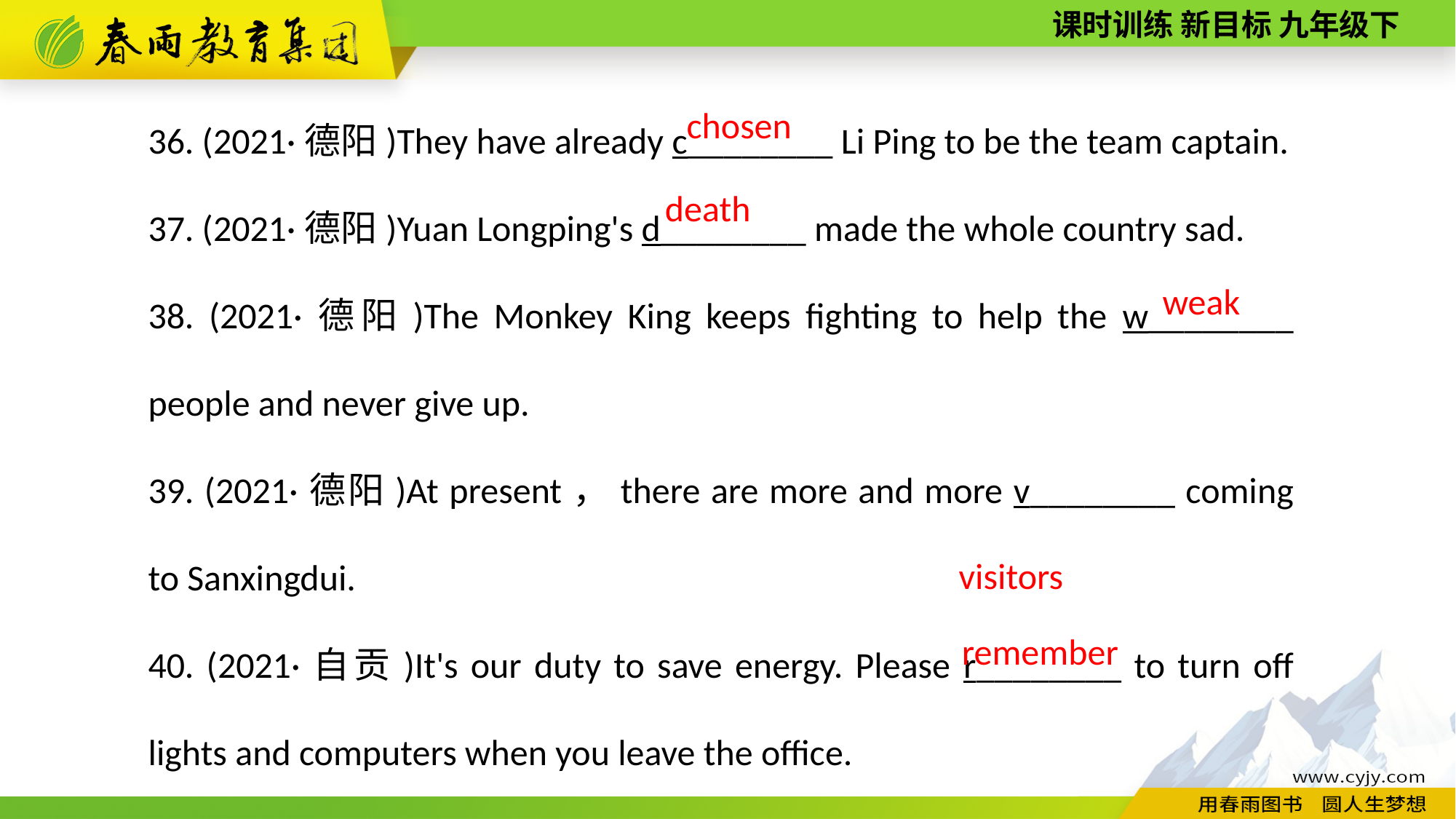

36. (2021·德阳)They have already c________ Li Ping to be the team captain.
37. (2021·德阳)Yuan Longping's d________ made the whole country sad.
38. (2021·德阳)The Monkey King keeps fighting to help the w________ people and never give up.
39. (2021·德阳)At present，there are more and more v________ coming to Sanxingdui.
40. (2021·自贡)It's our duty to save energy. Please r________ to turn off lights and computers when you leave the office.
chosen
death
weak
 visitors
remember